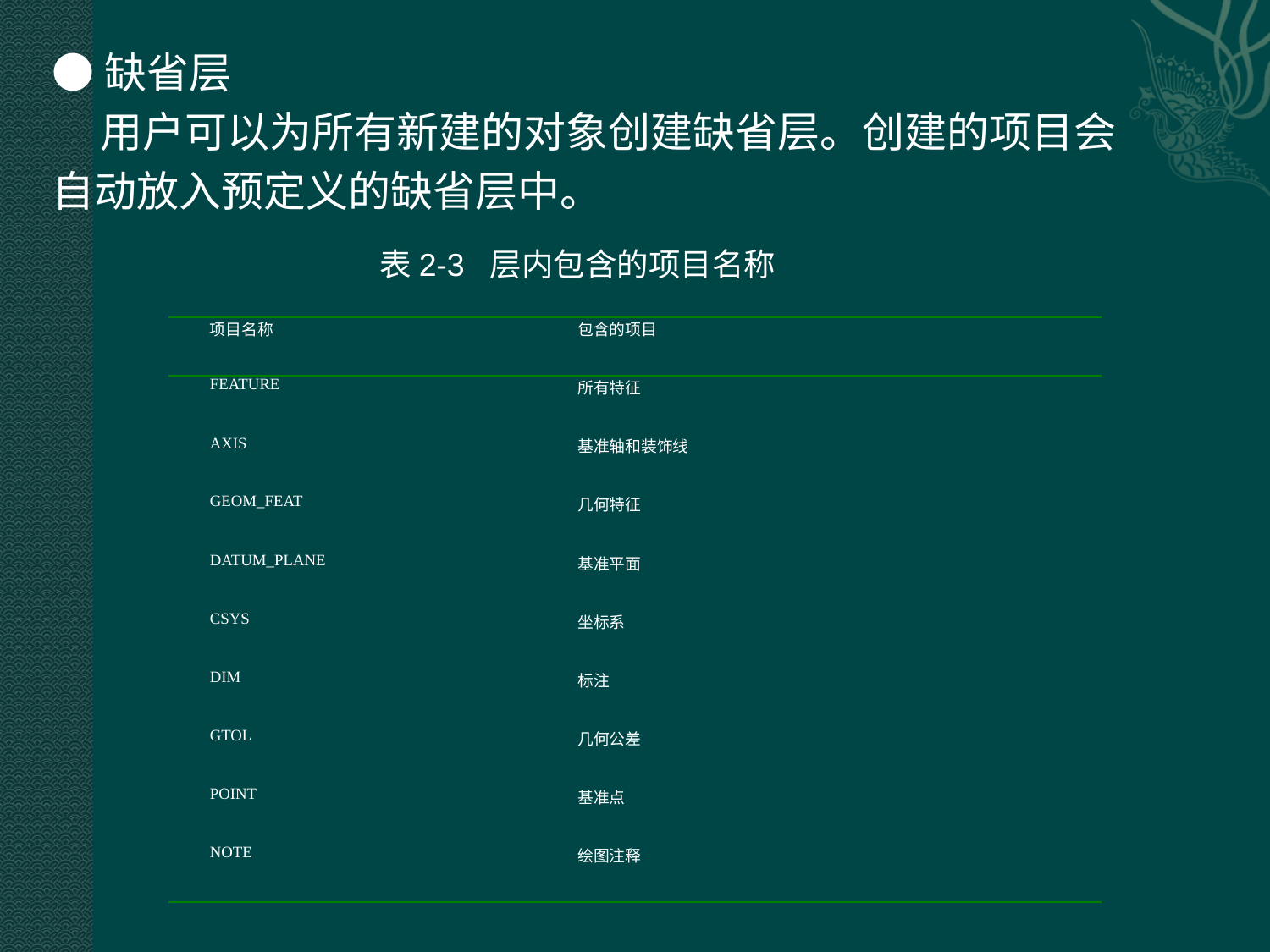

●缺省层
    用户可以为所有新建的对象创建缺省层。创建的项目会
自动放入预定义的缺省层中。
表2-3  层内包含的项目名称

| 项目名称 | 包含的项目 |
| --- | --- |
| FEATURE | 所有特征 |
| AXIS | 基准轴和装饰线 |
| GEOM\_FEAT | 几何特征 |
| DATUM\_PLANE | 基准平面 |
| CSYS | 坐标系 |
| DIM | 标注 |
| GTOL | 几何公差 |
| POINT | 基准点 |
| NOTE | 绘图注释 |